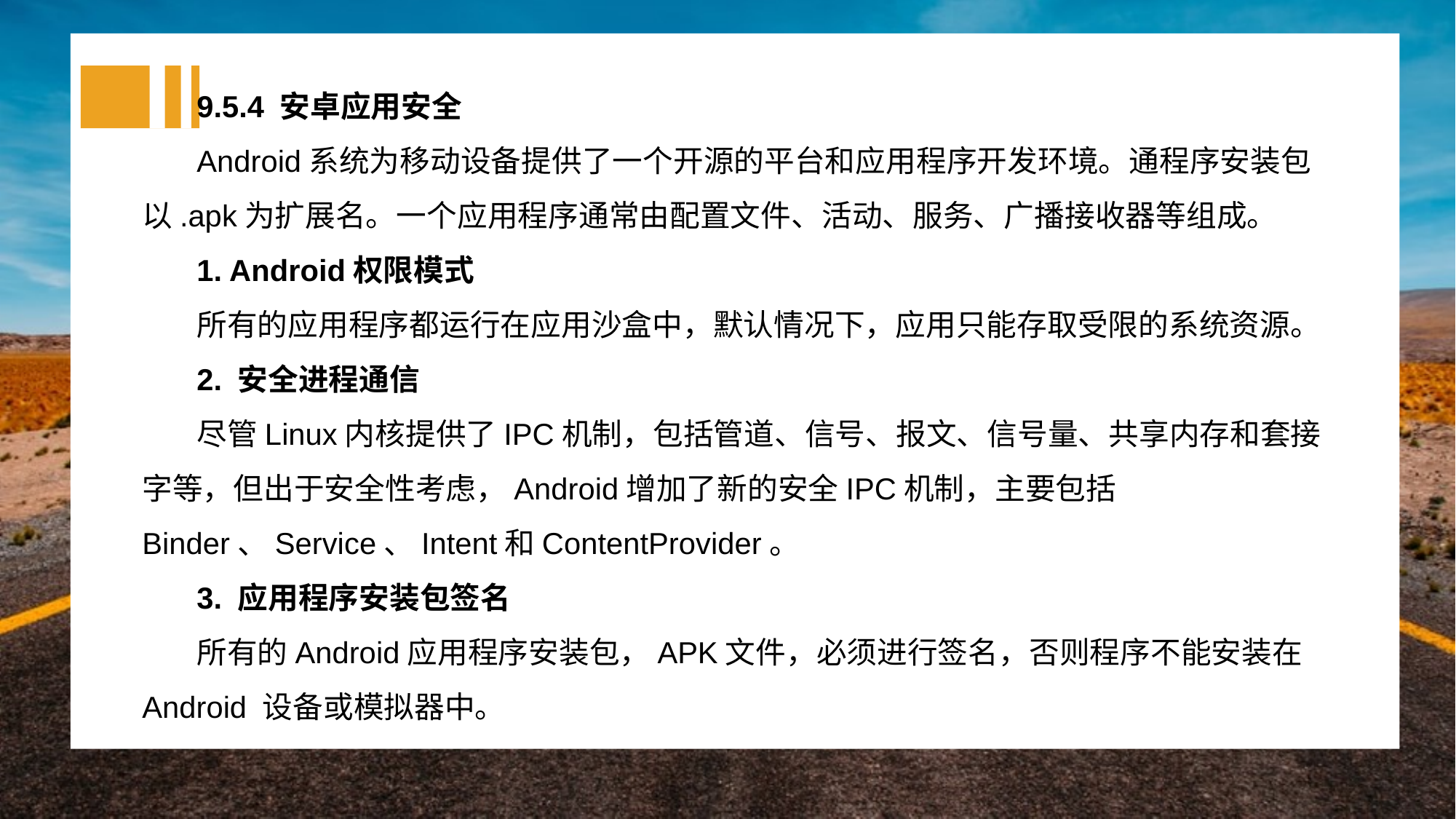

9.5.4 安卓应用安全
Android系统为移动设备提供了一个开源的平台和应用程序开发环境。通程序安装包以.apk为扩展名。一个应用程序通常由配置文件、活动、服务、广播接收器等组成。
1. Android权限模式
所有的应用程序都运行在应用沙盒中，默认情况下，应用只能存取受限的系统资源。
2. 安全进程通信
尽管Linux内核提供了IPC机制，包括管道、信号、报文、信号量、共享内存和套接字等，但出于安全性考虑，Android增加了新的安全IPC机制，主要包括Binder、Service、Intent和ContentProvider。
3. 应用程序安装包签名
所有的Android应用程序安装包，APK文件，必须进行签名，否则程序不能安装在Android 设备或模拟器中。